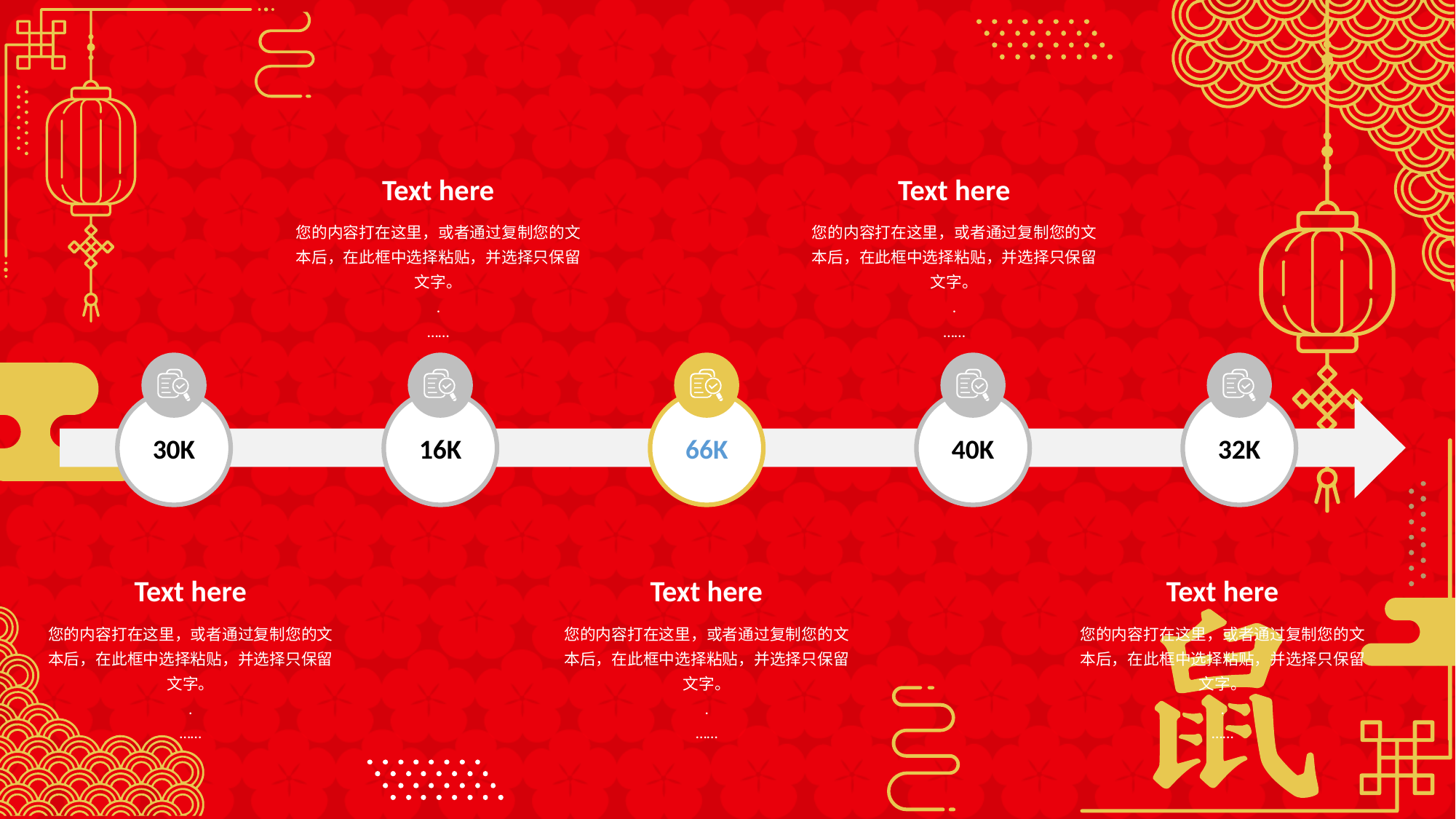

Text here
您的内容打在这里，或者通过复制您的文本后，在此框中选择粘贴，并选择只保留文字。
.
……
Text here
您的内容打在这里，或者通过复制您的文本后，在此框中选择粘贴，并选择只保留文字。
.
……

30K

16K

66K

40K

32K

Text here
您的内容打在这里，或者通过复制您的文本后，在此框中选择粘贴，并选择只保留文字。
.
……
Text here
您的内容打在这里，或者通过复制您的文本后，在此框中选择粘贴，并选择只保留文字。
.
……
Text here
您的内容打在这里，或者通过复制您的文本后，在此框中选择粘贴，并选择只保留文字。
.
……